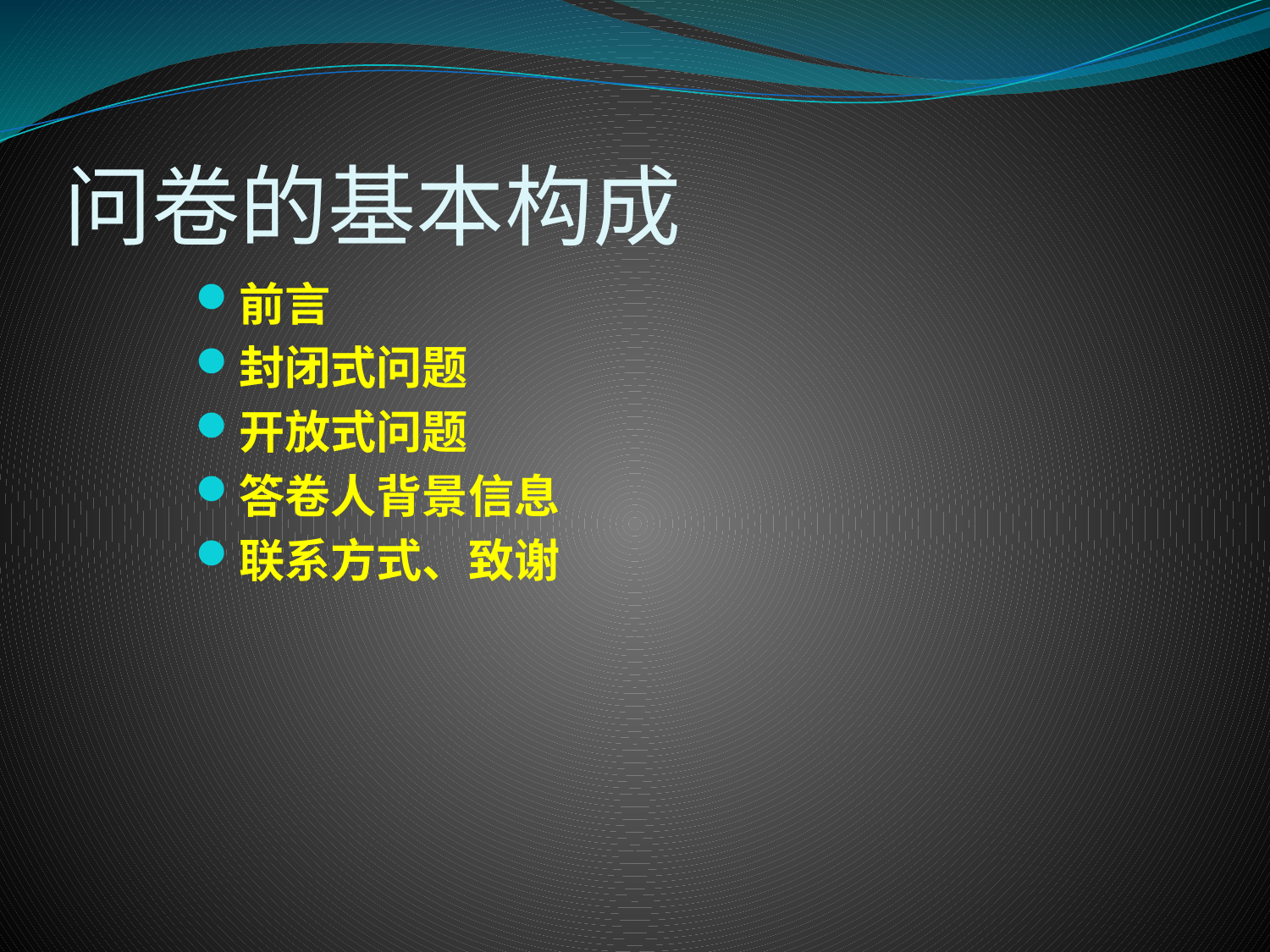

# 问卷的基本构成
前言
封闭式问题
开放式问题
答卷人背景信息
联系方式、致谢